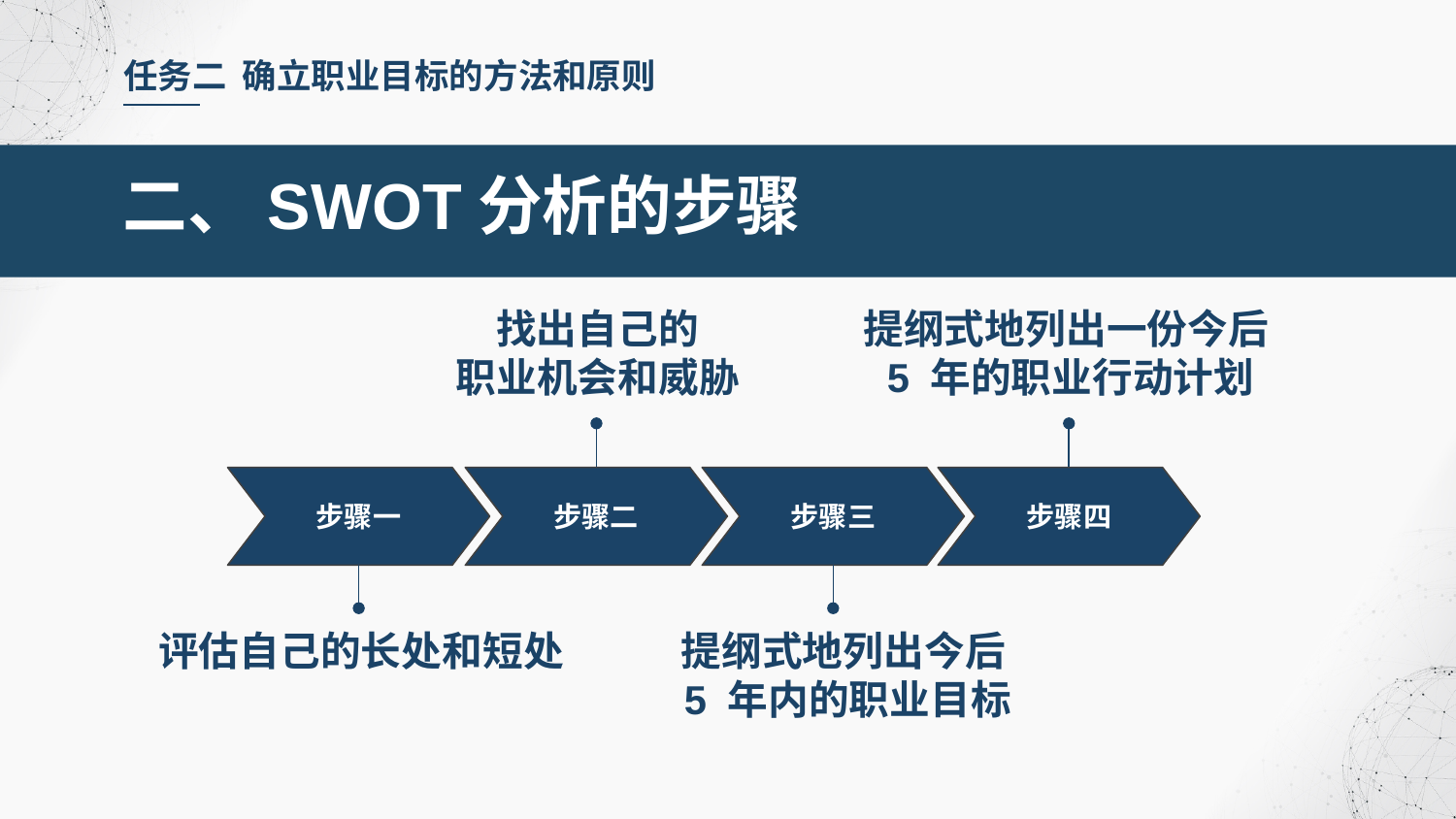

任务二  确立职业目标的方法和原则

二、SWOT分析的步骤
找出自己的
职业机会和威胁
提纲式地列出一份今后
5 年的职业行动计划
步骤一
步骤二
步骤三
步骤四
评估自己的长处和短处
提纲式地列出今后
5 年内的职业目标